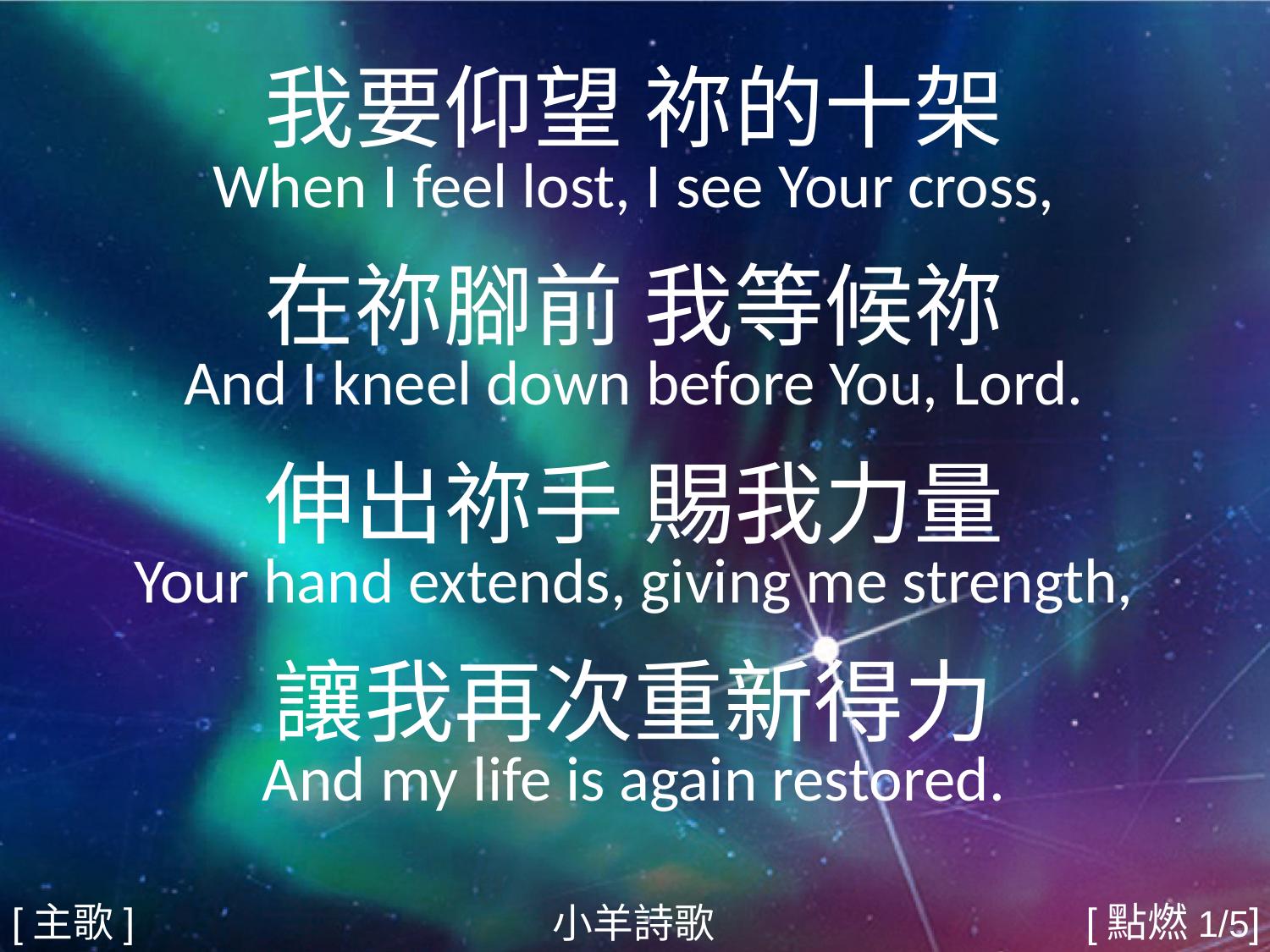

我要仰望 祢的十架
When I feel lost, I see Your cross,

在祢腳前 我等候祢
And I kneel down before You, Lord.

伸出祢手 賜我力量
Your hand extends, giving me strength,

讓我再次重新得力
And my life is again restored.
#

[主歌]
[點燃1/5]
小羊詩歌